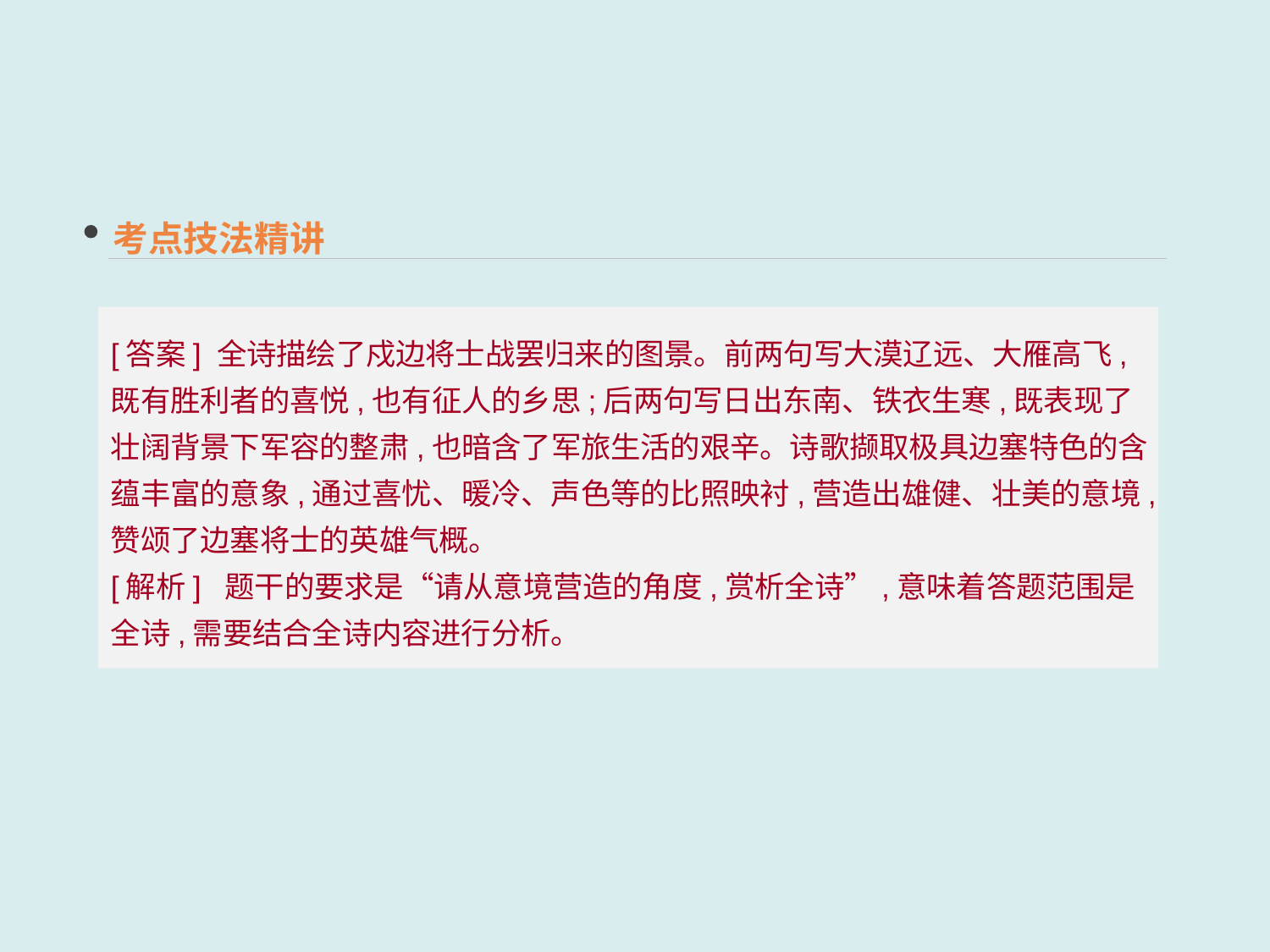

考点技法精讲

[答案] 全诗描绘了戍边将士战罢归来的图景。前两句写大漠辽远、大雁高飞,既有胜利者的喜悦,也有征人的乡思;后两句写日出东南、铁衣生寒,既表现了壮阔背景下军容的整肃,也暗含了军旅生活的艰辛。诗歌撷取极具边塞特色的含蕴丰富的意象,通过喜忧、暖冷、声色等的比照映衬,营造出雄健、壮美的意境,赞颂了边塞将士的英雄气概。
[解析]  题干的要求是“请从意境营造的角度,赏析全诗”,意味着答题范围是全诗,需要结合全诗内容进行分析。